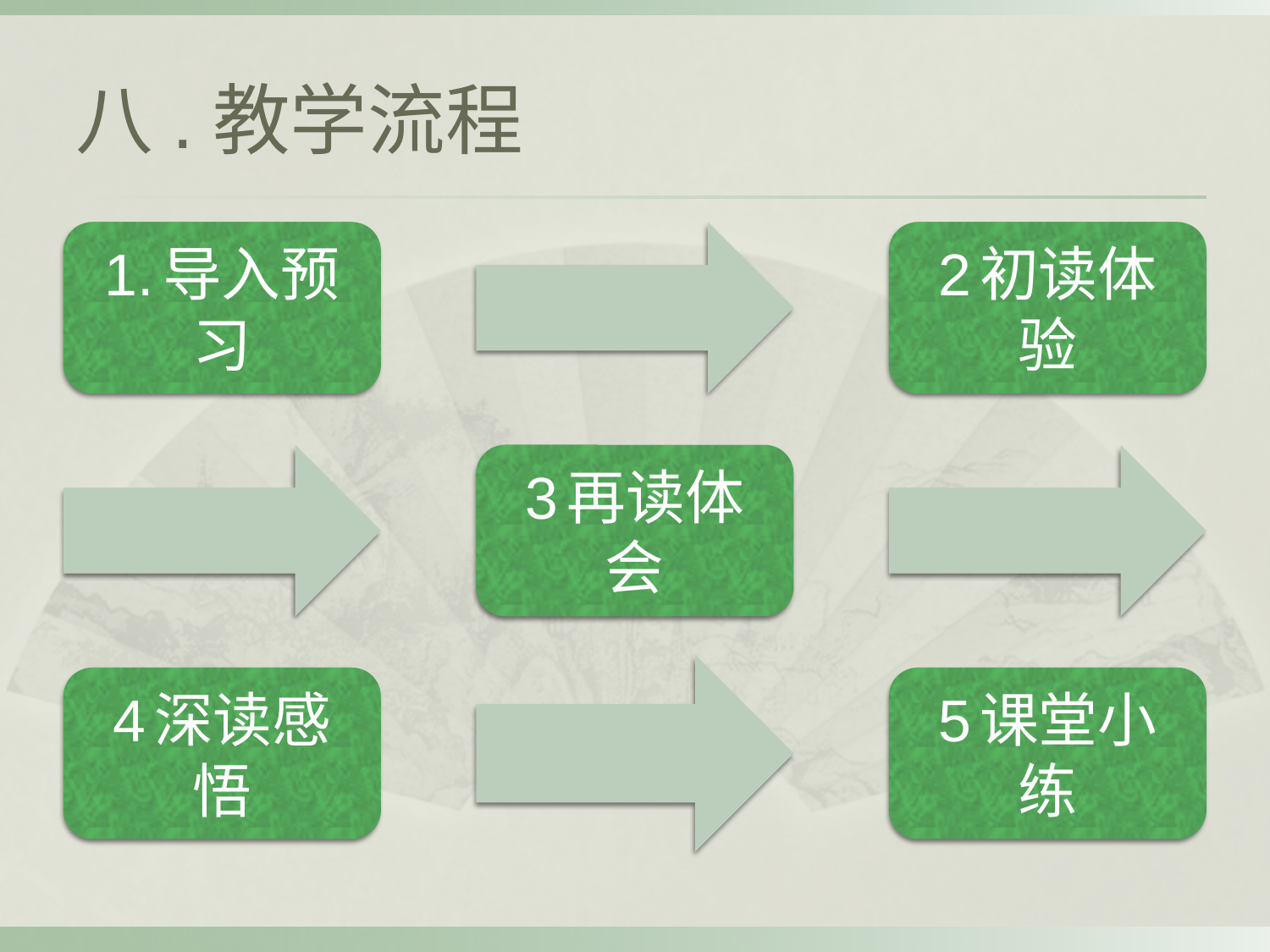

# 八.教学流程
1.导入预习
2初读体验
3再读体会
4深读感悟
5课堂小练